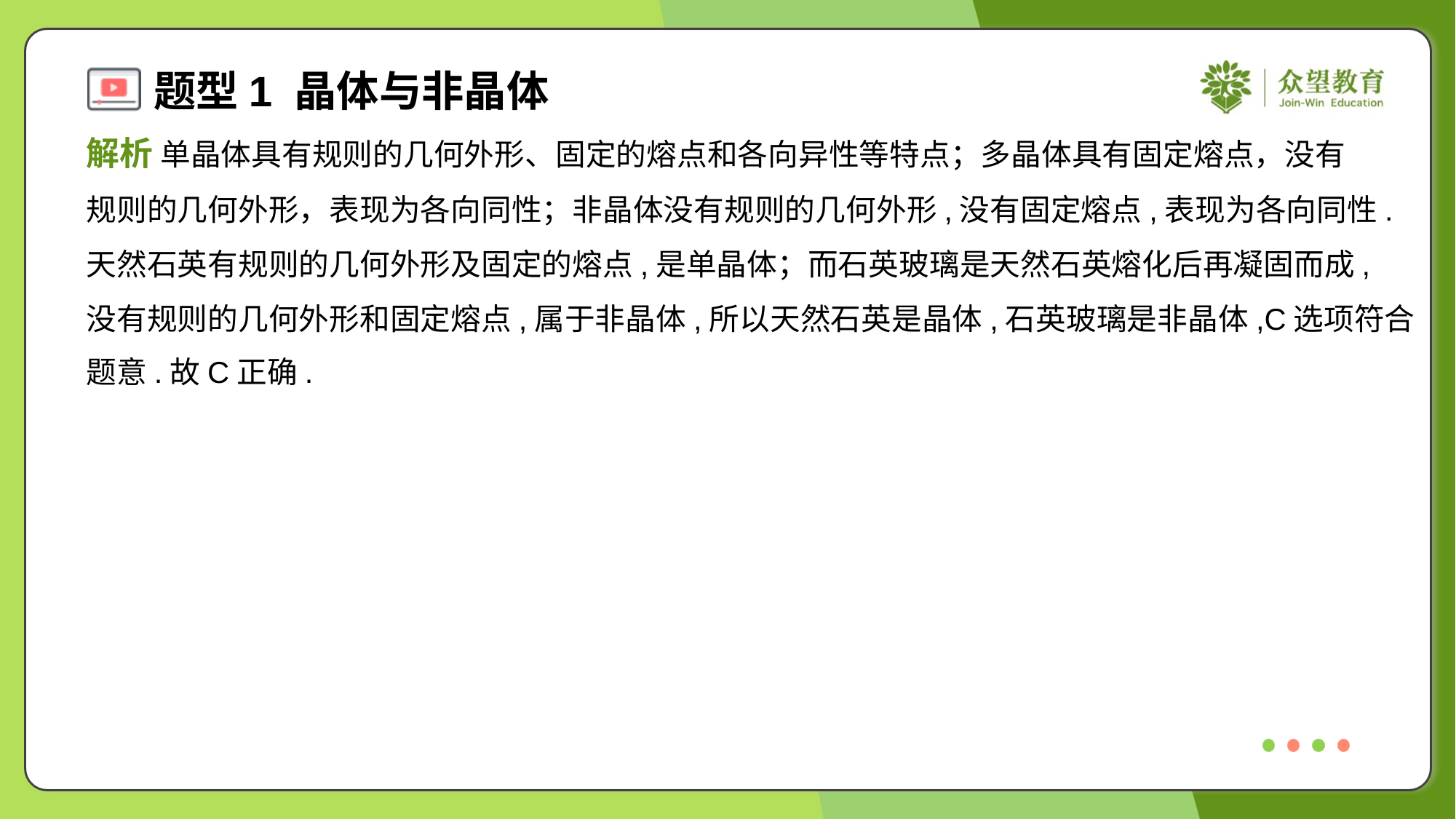

解析 单晶体具有规则的几何外形、固定的熔点和各向异性等特点；多晶体具有固定熔点，没有
规则的几何外形，表现为各向同性；非晶体没有规则的几何外形,没有固定熔点,表现为各向同性.
天然石英有规则的几何外形及固定的熔点,是单晶体；而石英玻璃是天然石英熔化后再凝固而成,
没有规则的几何外形和固定熔点,属于非晶体,所以天然石英是晶体,石英玻璃是非晶体,C选项符合
题意.故C正确.